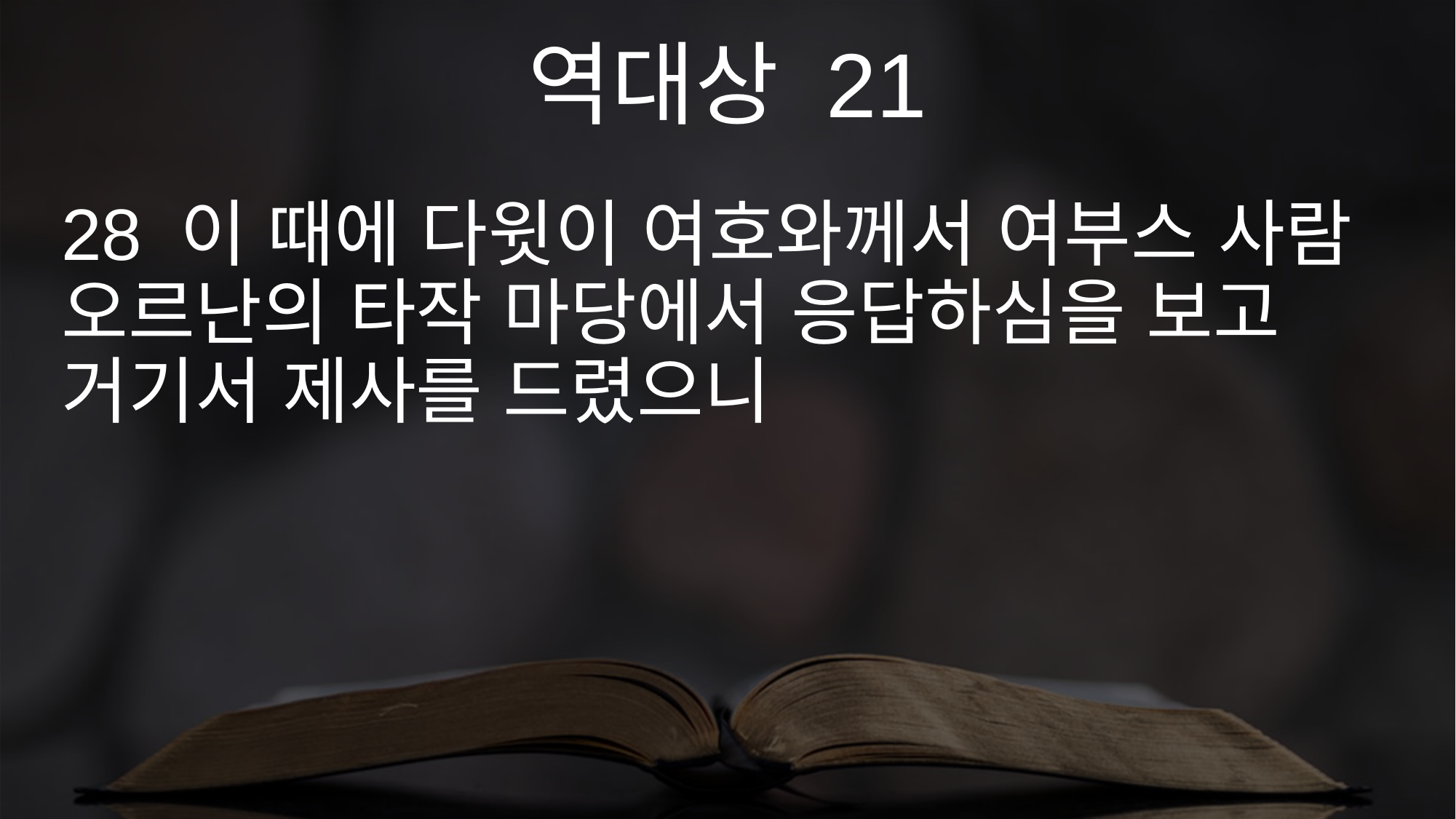

역대상 21
28 이 때에 다윗이 여호와께서 여부스 사람 오르난의 타작 마당에서 응답하심을 보고 거기서 제사를 드렸으니